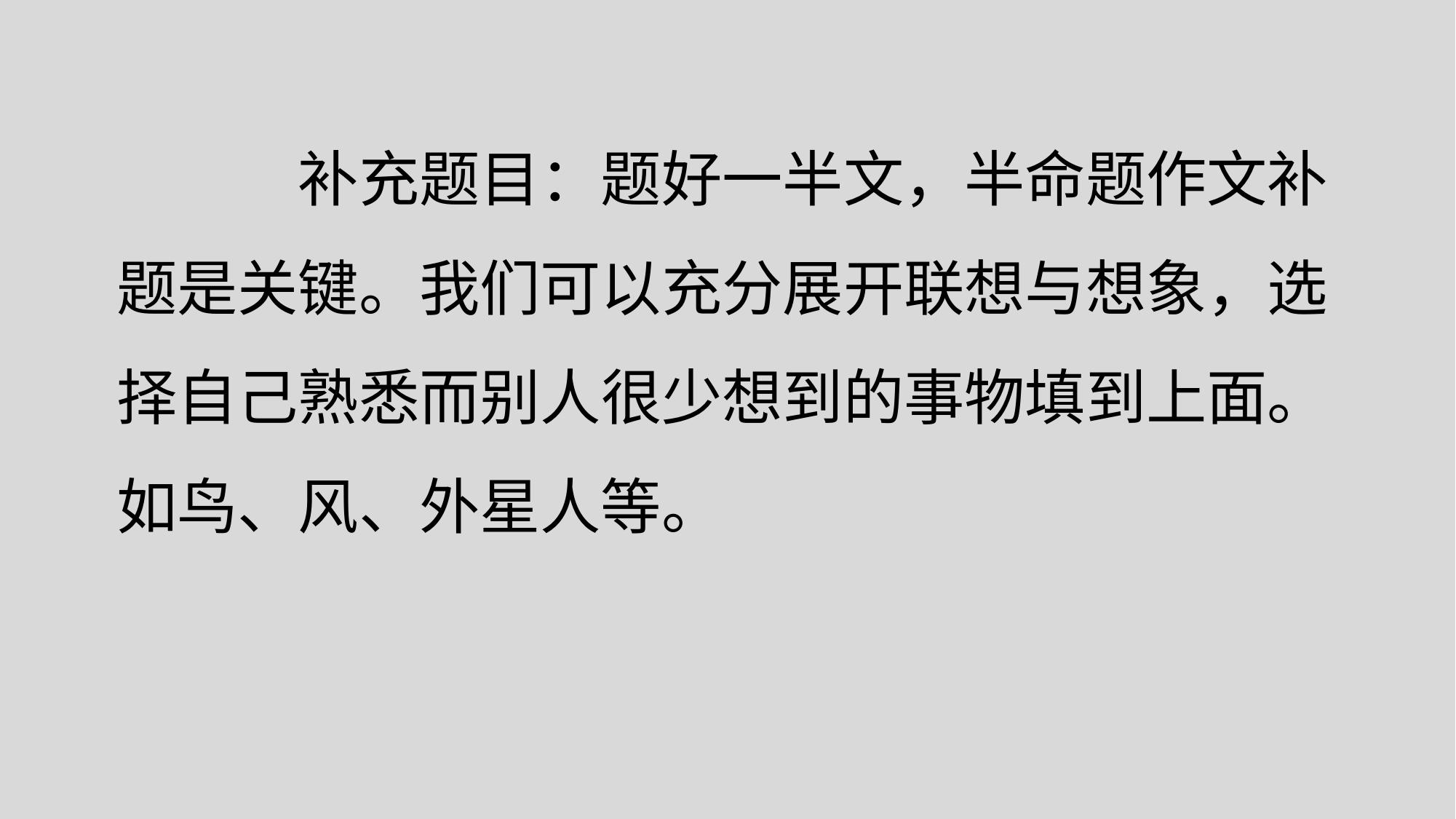

补充题目：题好一半文，半命题作文补题是关键。我们可以充分展开联想与想象，选择自己熟悉而别人很少想到的事物填到上面。如鸟、风、外星人等。